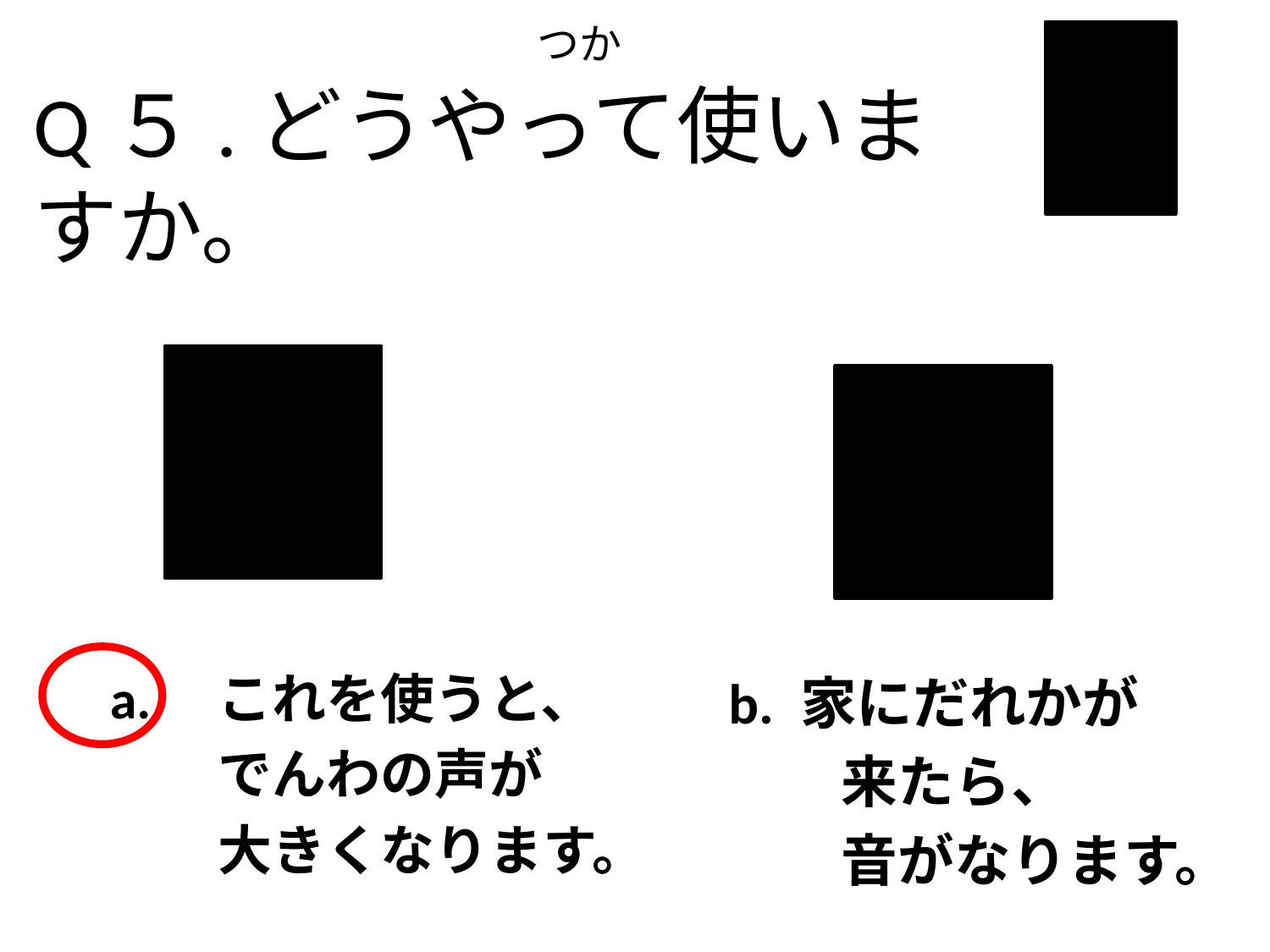

つか

Q５.どうやって使いますか。

a.　これを使うと、
　　でんわの声が
　　大きくなります。
b. 家にだれかが
　　来たら、
　　音がなります。